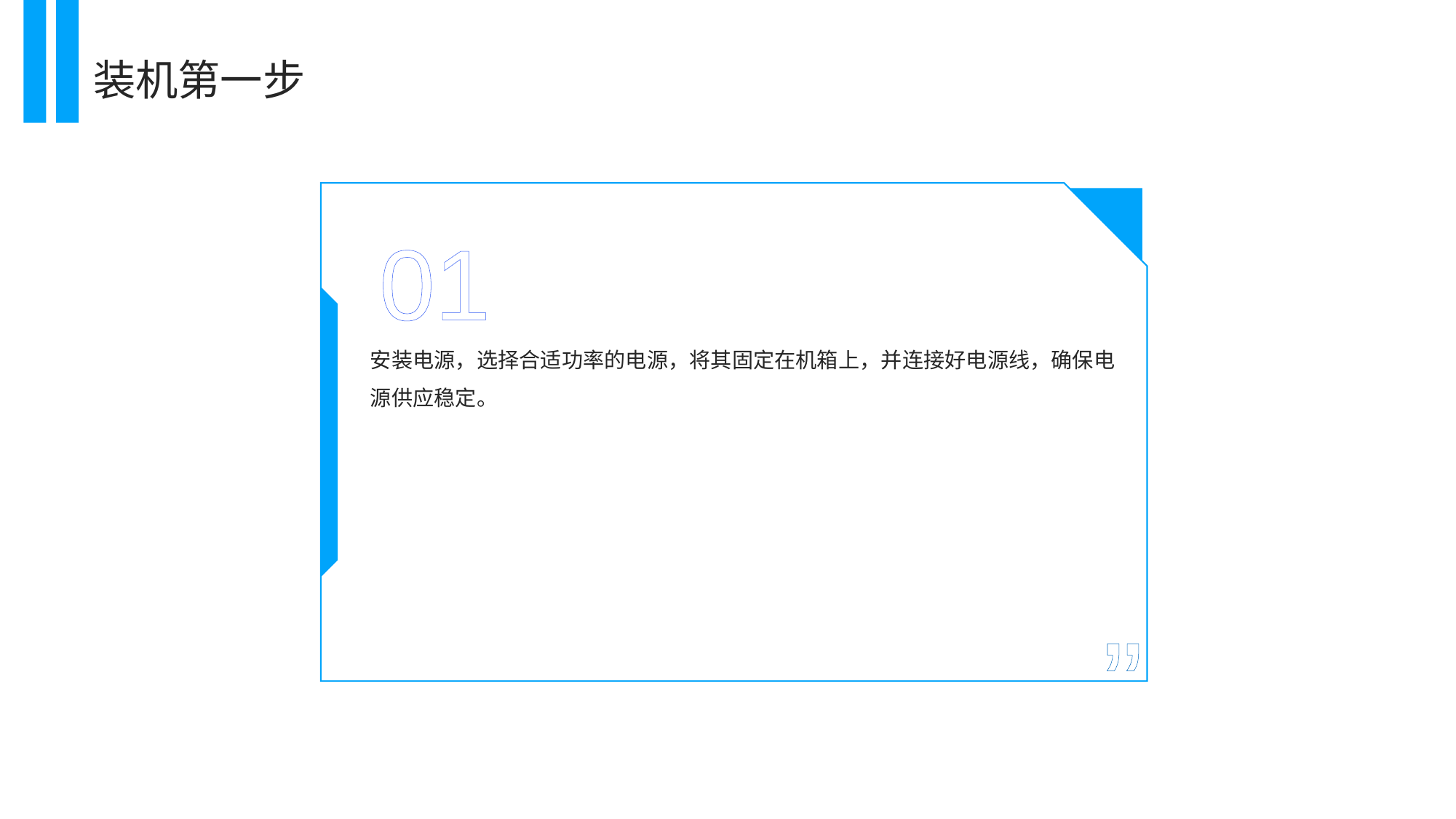

装机第一步

01

安装电源，选择合适功率的电源，将其固定在机箱上，并连接好电源线，确保电源供应稳定。
”